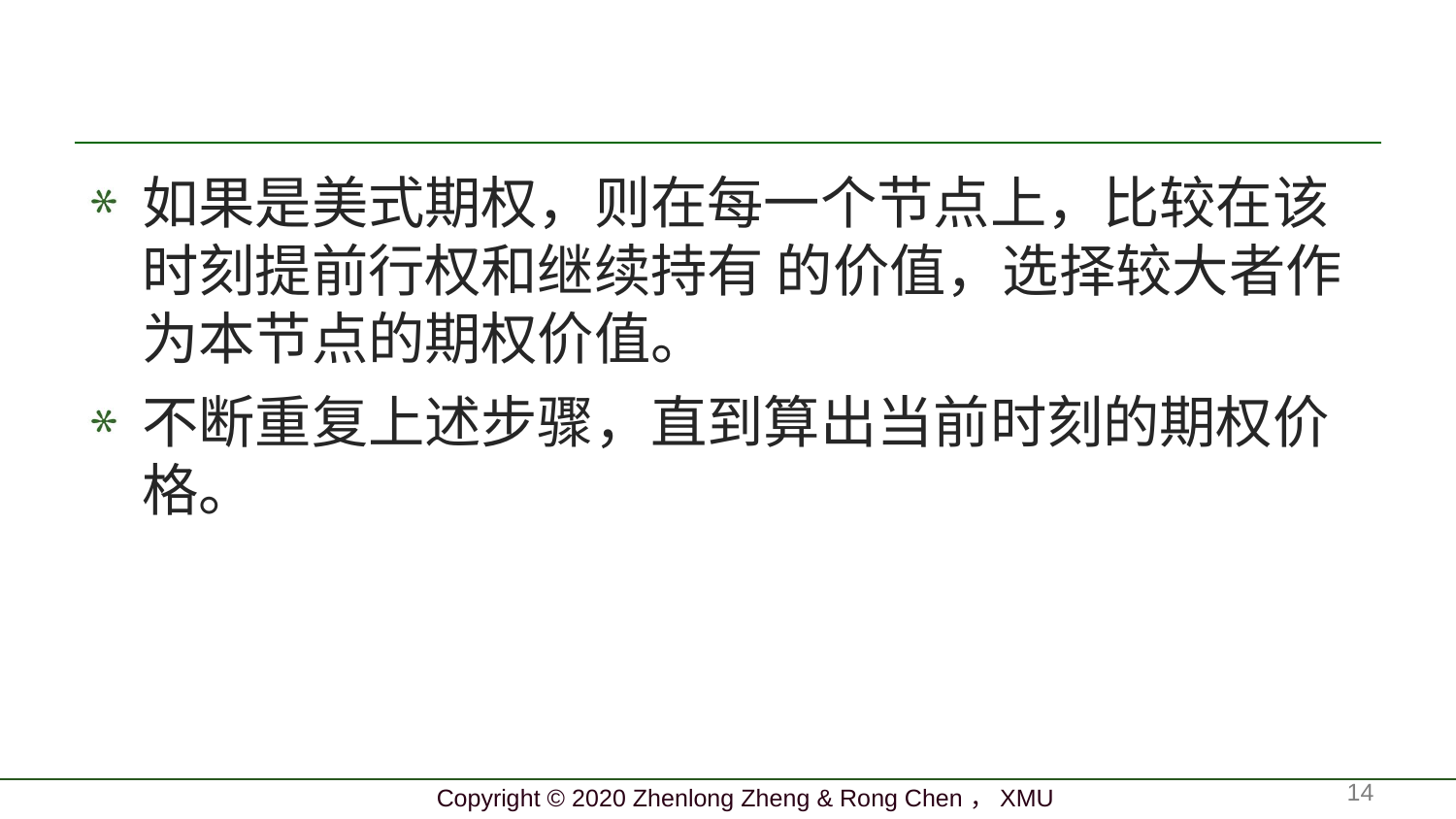

如果是美式期权，则在每一个节点上，比较在该时刻提前行权和继续持有 的价值，选择较大者作为本节点的期权价值。
不断重复上述步骤，直到算出当前时刻的期权价格。
14